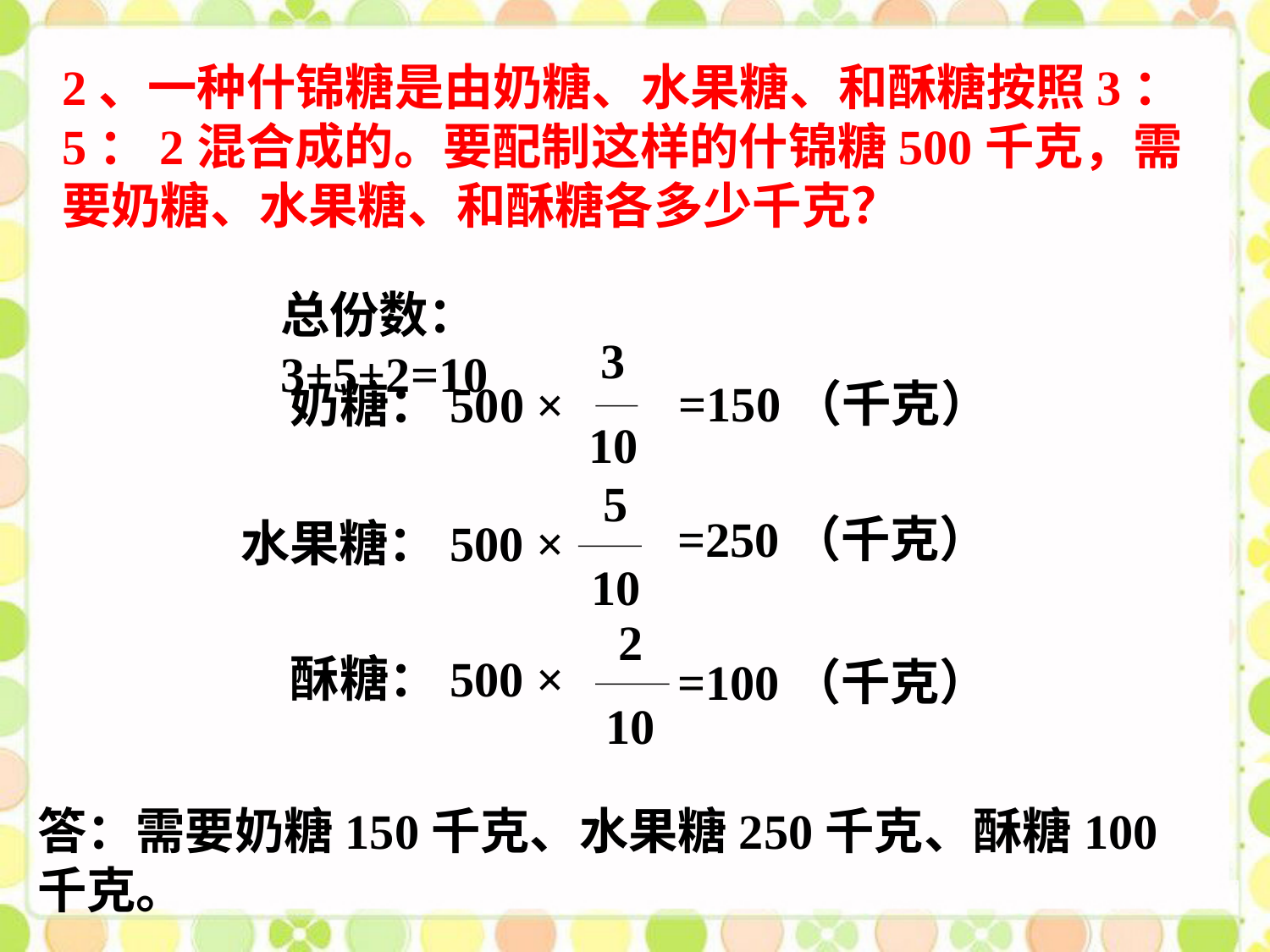

2、一种什锦糖是由奶糖、水果糖、和酥糖按照3：5：2混合成的。要配制这样的什锦糖500千克，需要奶糖、水果糖、和酥糖各多少千克？
总份数：3+5+2=10
3
10
=150（千克）
奶糖：500 ×

5
10
=250（千克）
水果糖：500 ×

2
10
酥糖：500 ×
=100（千克）

答：需要奶糖150千克、水果糖250千克、酥糖100千克。